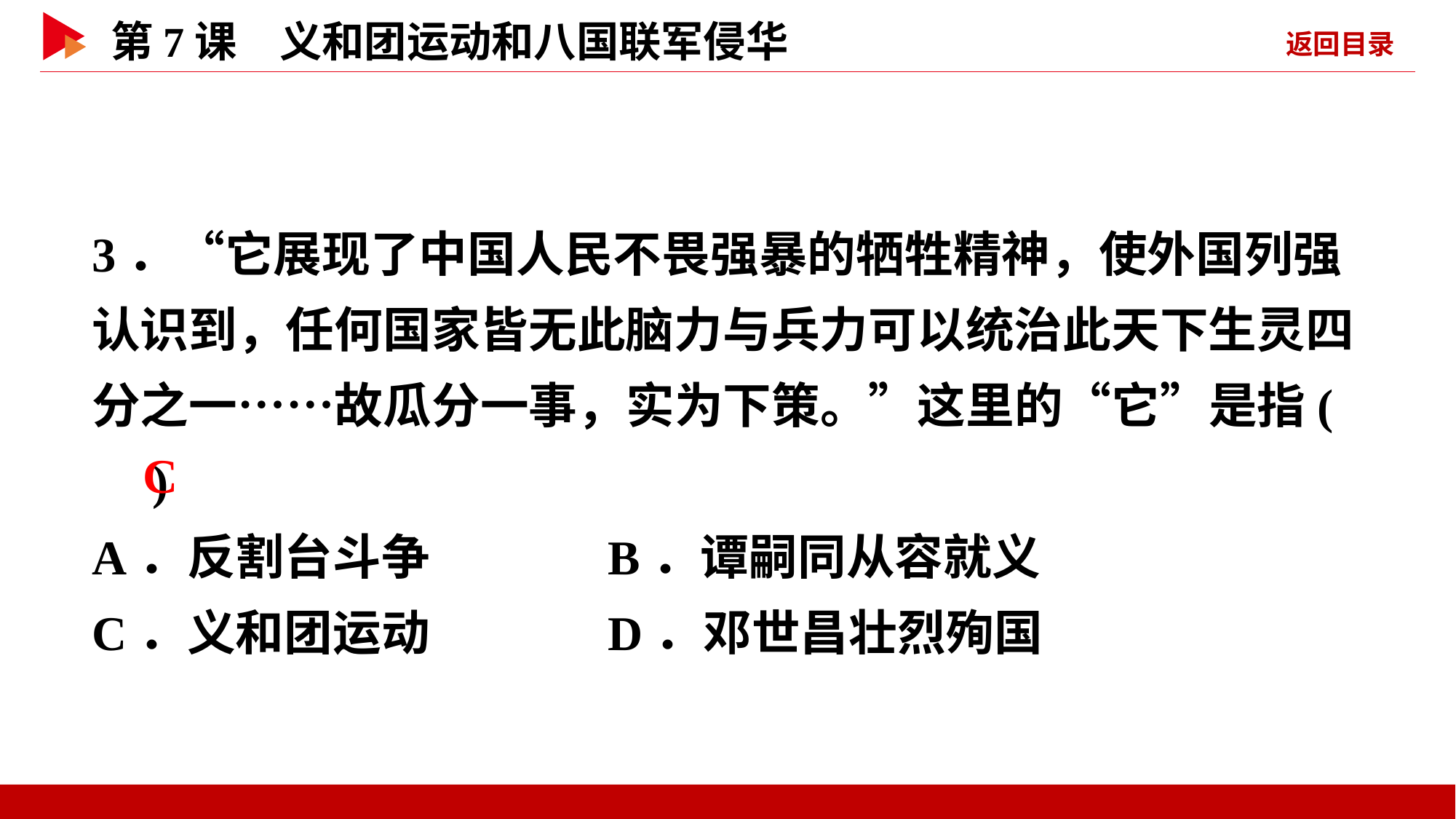

3．“它展现了中国人民不畏强暴的牺牲精神，使外国列强认识到，任何国家皆无此脑力与兵力可以统治此天下生灵四分之一……故瓜分一事，实为下策。”这里的“它”是指(        )
A．反割台斗争               B．谭嗣同从容就义
C．义和团运动               D．邓世昌壮烈殉国
   C